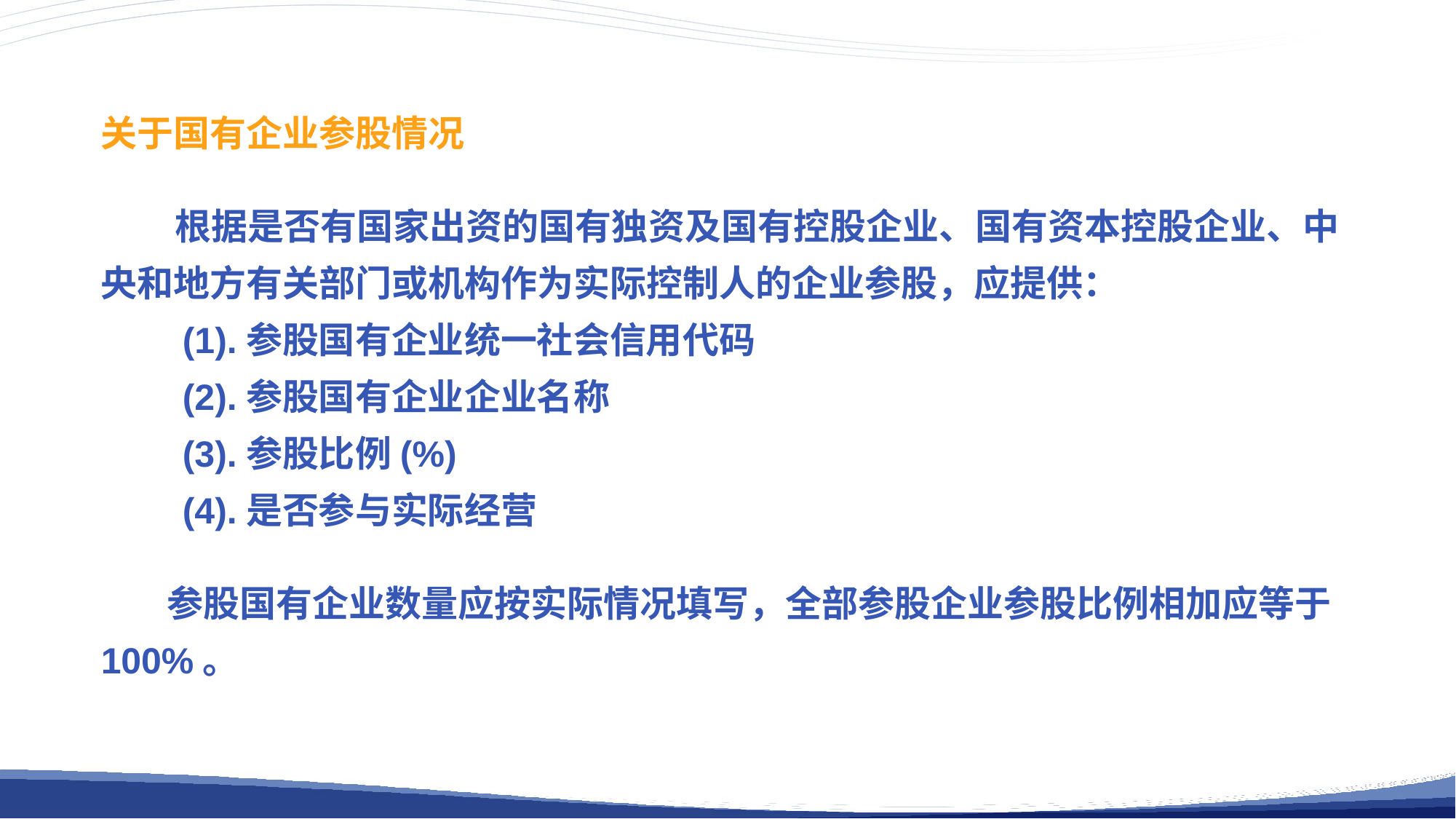

关于国有企业参股情况
        根据是否有国家出资的国有独资及国有控股企业、国有资本控股企业、中央和地方有关部门或机构作为实际控制人的企业参股，应提供：
        (1).参股国有企业统一社会信用代码
        (2).参股国有企业企业名称
        (3).参股比例(%)
        (4).是否参与实际经营
       参股国有企业数量应按实际情况填写，全部参股企业参股比例相加应等于100%。